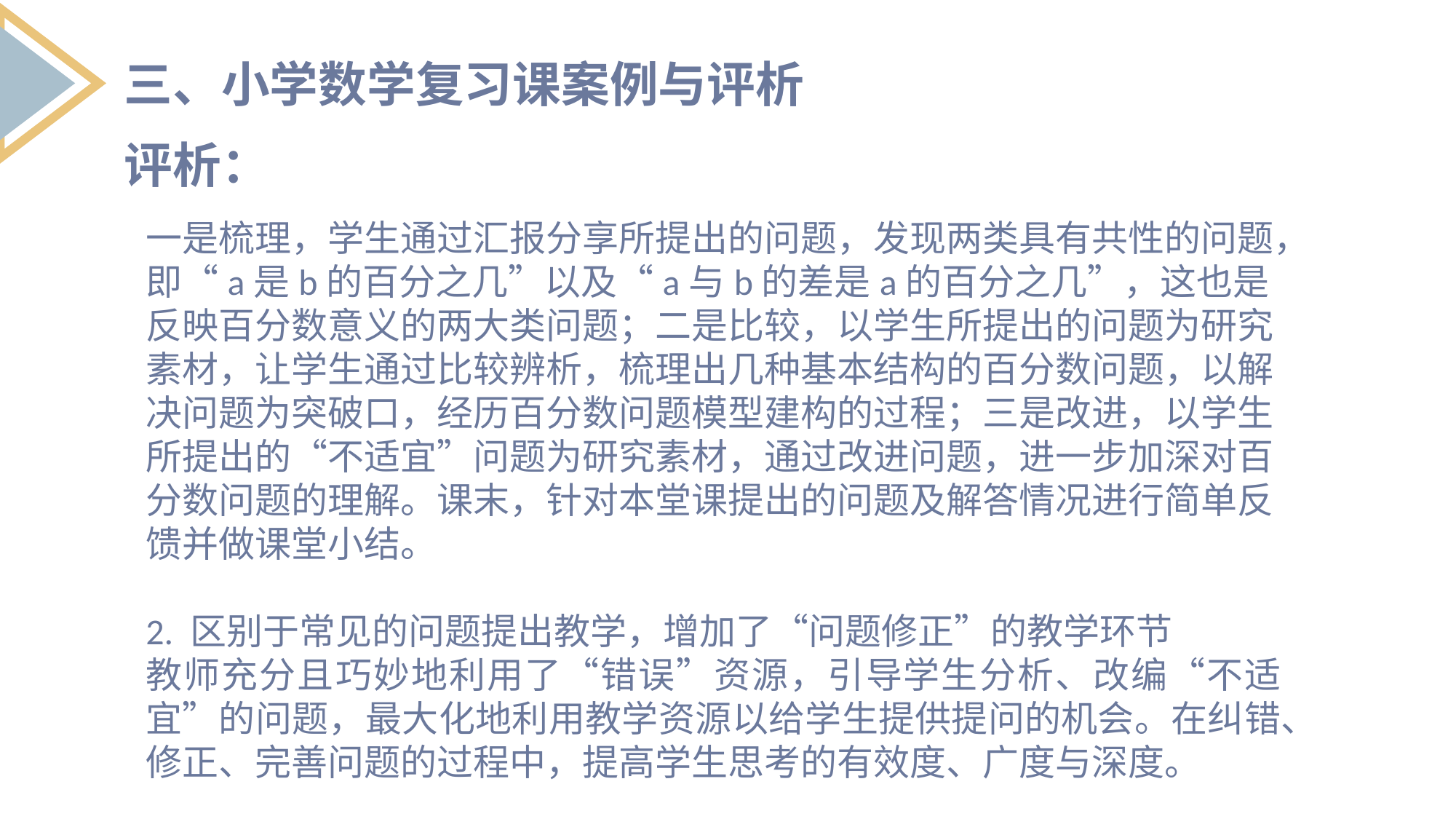

三、小学数学复习课案例与评析
评析：
一是梳理，学生通过汇报分享所提出的问题，发现两类具有共性的问题，即“a是b的百分之几”以及“a与b的差是a的百分之几”，这也是反映百分数意义的两大类问题；二是比较，以学生所提出的问题为研究素材，让学生通过比较辨析，梳理出几种基本结构的百分数问题，以解决问题为突破口，经历百分数问题模型建构的过程；三是改进，以学生所提出的“不适宜”问题为研究素材，通过改进问题，进一步加深对百分数问题的理解。课末，针对本堂课提出的问题及解答情况进行简单反馈并做课堂小结。

2. 区别于常见的问题提出教学，增加了“问题修正”的教学环节
教师充分且巧妙地利用了“错误”资源，引导学生分析、改编“不适宜”的问题，最大化地利用教学资源以给学生提供提问的机会。在纠错、修正、完善问题的过程中，提高学生思考的有效度、广度与深度。